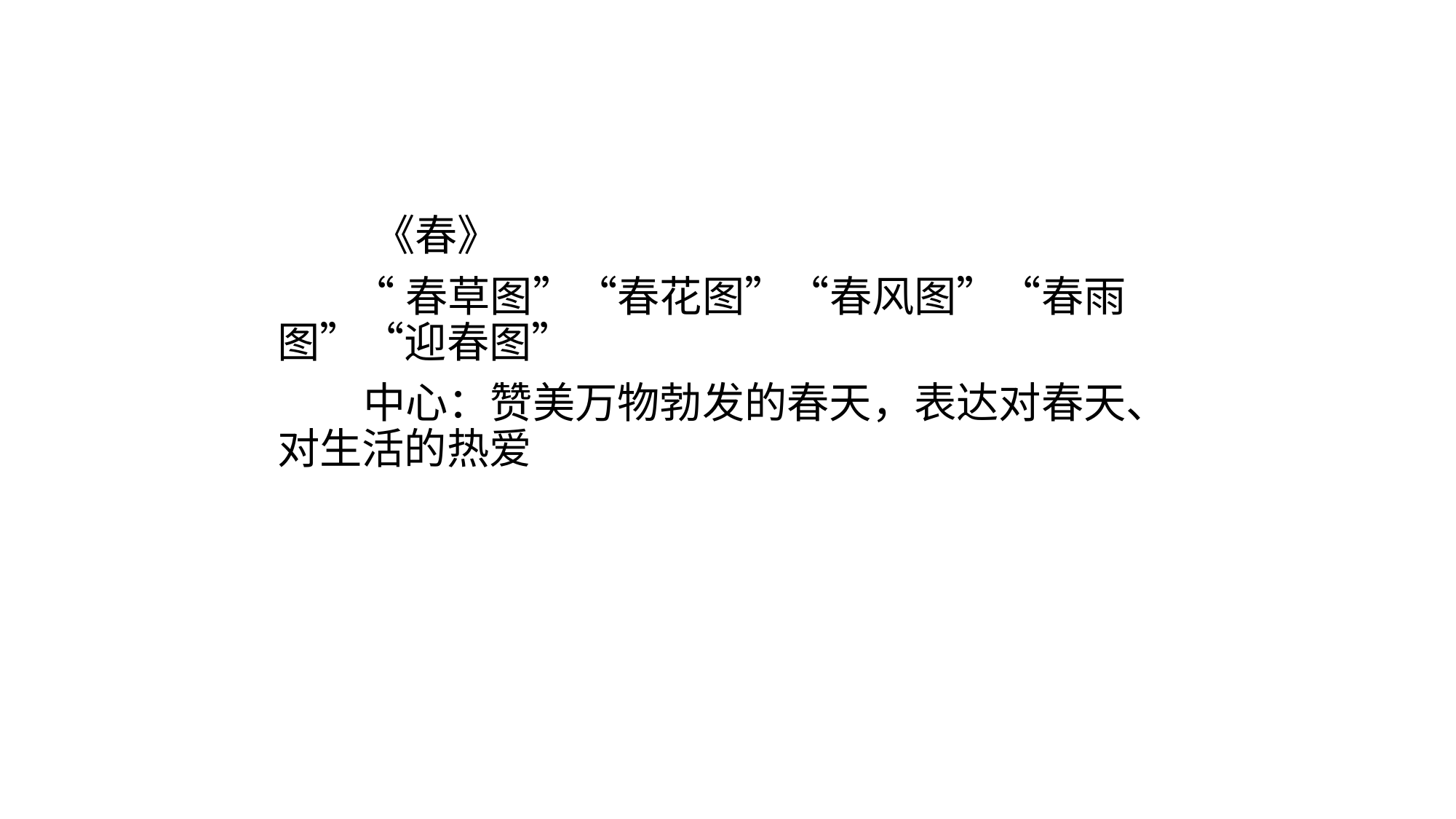

《春》
        “春草图”“春花图”“春风图”“春雨图”“迎春图”
        中心：赞美万物勃发的春天，表达对春天、对生活的热爱